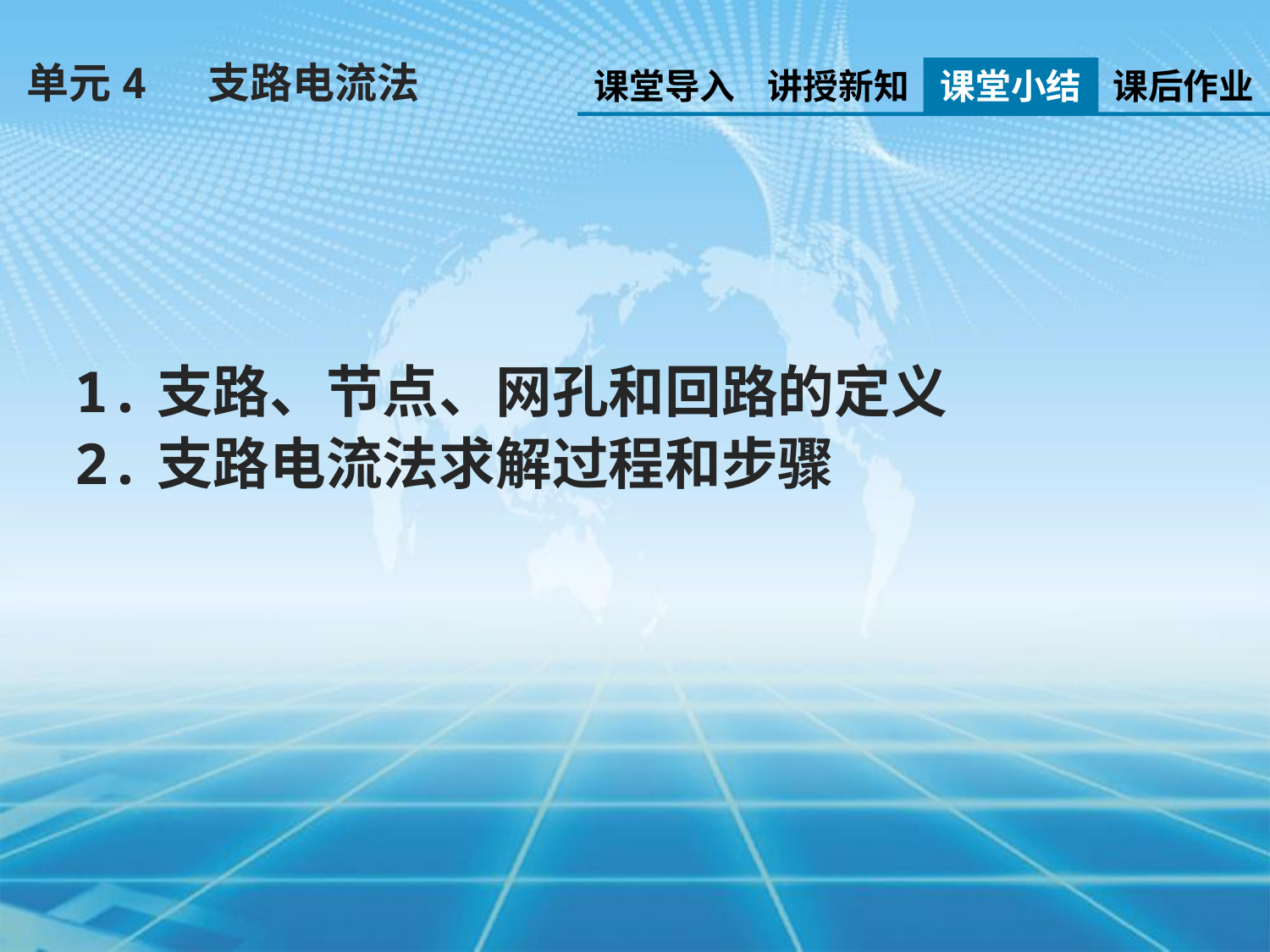

单元4  支路电流法
课堂导入
讲授新知
课堂小结
课后作业
1.支路、节点、网孔和回路的定义
2.支路电流法求解过程和步骤